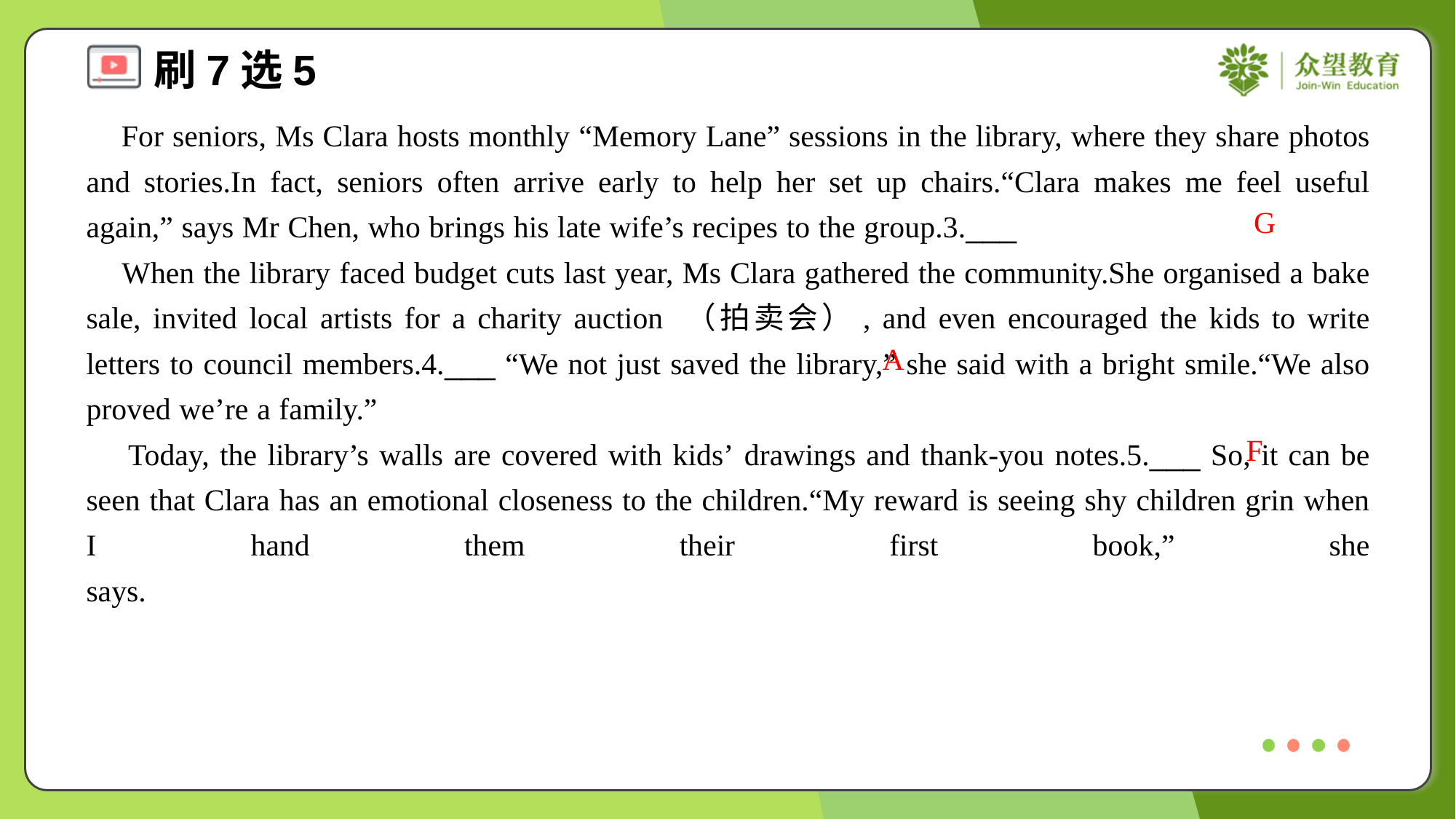

For seniors, Ms Clara hosts monthly “Memory Lane” sessions in the library, where they share photos and stories.In fact, seniors often arrive early to help her set up chairs.“Clara makes me feel useful again,” says Mr Chen, who brings his late wife’s recipes to the group.3.___
    When the library faced budget cuts last year, Ms Clara gathered the community.She organised a bake sale, invited local artists for a charity auction （拍卖会）, and even encouraged the kids to write letters to council members.4.___ “We not just saved the library,” she said with a bright smile.“We also proved we’re a family.”
    Today, the library’s walls are covered with kids’ drawings and thank-you notes.5.___ So, it can be seen that Clara has an emotional closeness to the children.“My reward is seeing shy children grin when I hand them their first book,” she says.#2.5
G
A
F